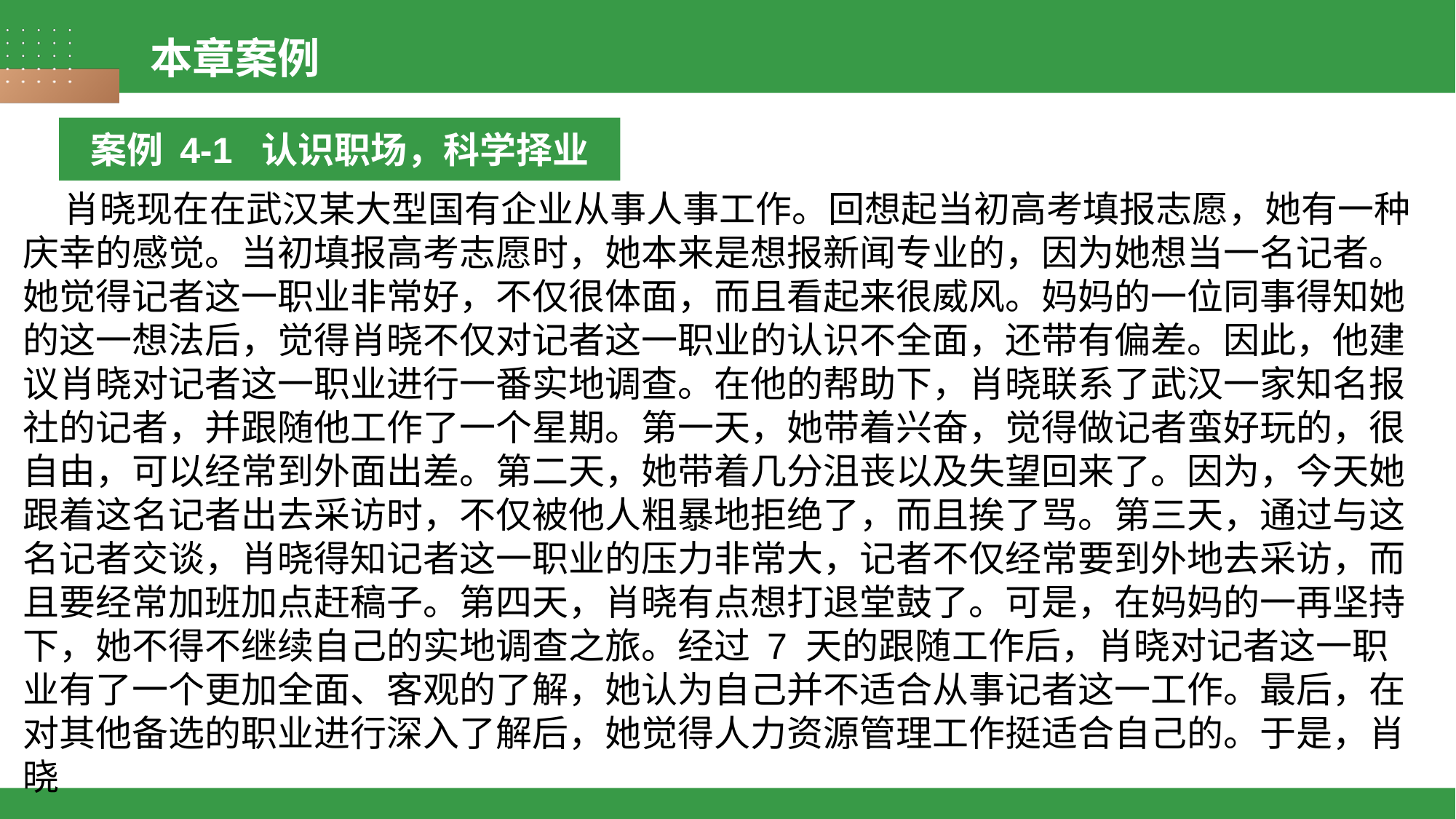

本章案例
案例 4-1  认识职场，科学择业
    肖晓现在在武汉某大型国有企业从事人事工作。回想起当初高考填报志愿，她有一种庆幸的感觉。当初填报高考志愿时，她本来是想报新闻专业的，因为她想当一名记者。她觉得记者这一职业非常好，不仅很体面，而且看起来很威风。妈妈的一位同事得知她的这一想法后，觉得肖晓不仅对记者这一职业的认识不全面，还带有偏差。因此，他建议肖晓对记者这一职业进行一番实地调查。在他的帮助下，肖晓联系了武汉一家知名报社的记者，并跟随他工作了一个星期。第一天，她带着兴奋，觉得做记者蛮好玩的，很自由，可以经常到外面出差。第二天，她带着几分沮丧以及失望回来了。因为，今天她跟着这名记者出去采访时，不仅被他人粗暴地拒绝了，而且挨了骂。第三天，通过与这名记者交谈，肖晓得知记者这一职业的压力非常大，记者不仅经常要到外地去采访，而且要经常加班加点赶稿子。第四天，肖晓有点想打退堂鼓了。可是，在妈妈的一再坚持下，她不得不继续自己的实地调查之旅。经过 7 天的跟随工作后，肖晓对记者这一职业有了一个更加全面、客观的了解，她认为自己并不适合从事记者这一工作。最后，在对其他备选的职业进行深入了解后，她觉得人力资源管理工作挺适合自己的。于是，肖晓